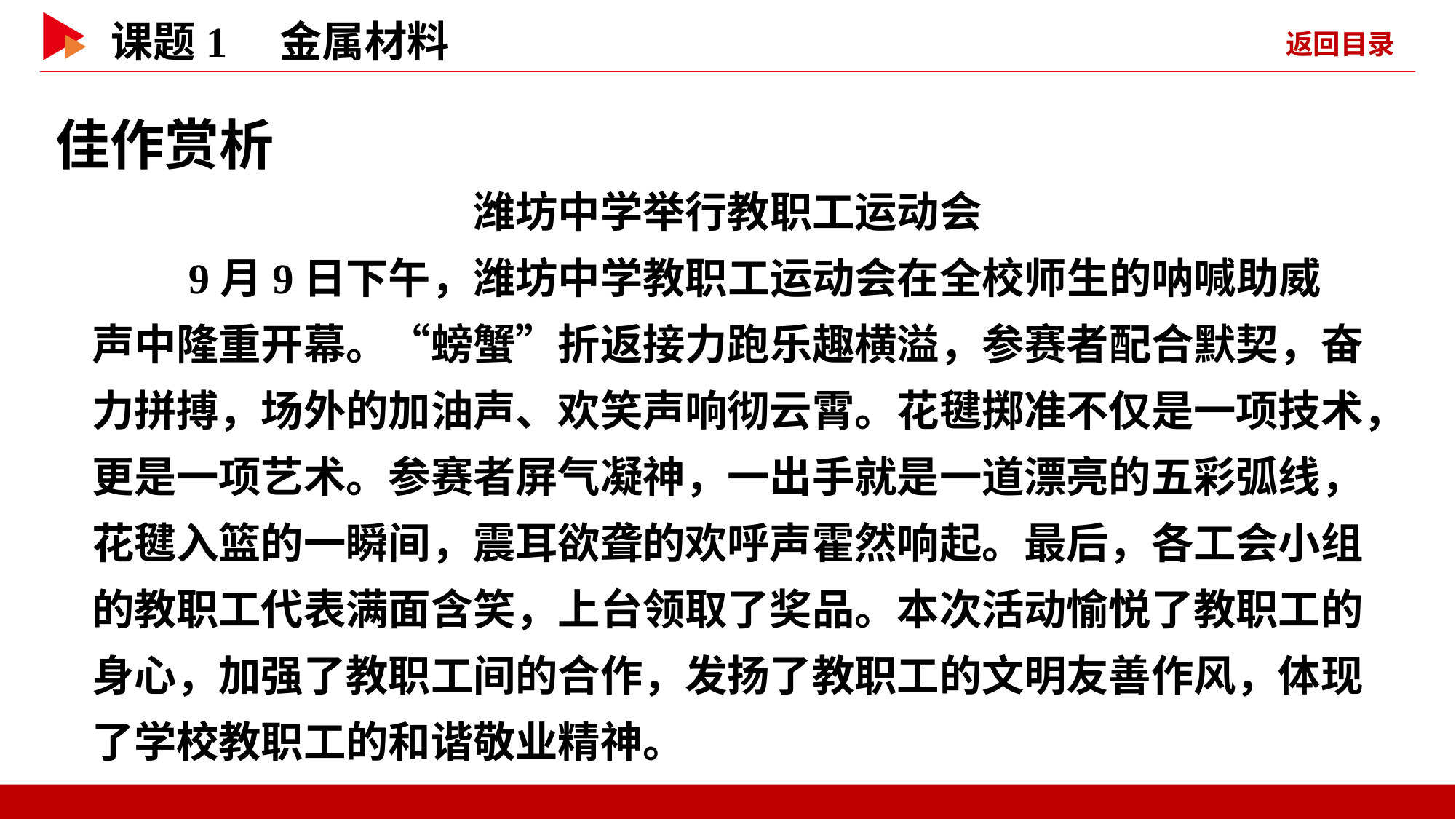

佳作赏析
潍坊中学举行教职工运动会
9月9日下午，潍坊中学教职工运动会在全校师生的呐喊助威声中隆重开幕。“螃蟹”折返接力跑乐趣横溢，参赛者配合默契，奋力拼搏，场外的加油声、欢笑声响彻云霄。花毽掷准不仅是一项技术，更是一项艺术。参赛者屏气凝神，一出手就是一道漂亮的五彩弧线，花毽入篮的一瞬间，震耳欲聋的欢呼声霍然响起。最后，各工会小组的教职工代表满面含笑，上台领取了奖品。本次活动愉悦了教职工的身心，加强了教职工间的合作，发扬了教职工的文明友善作风，体现了学校教职工的和谐敬业精神。